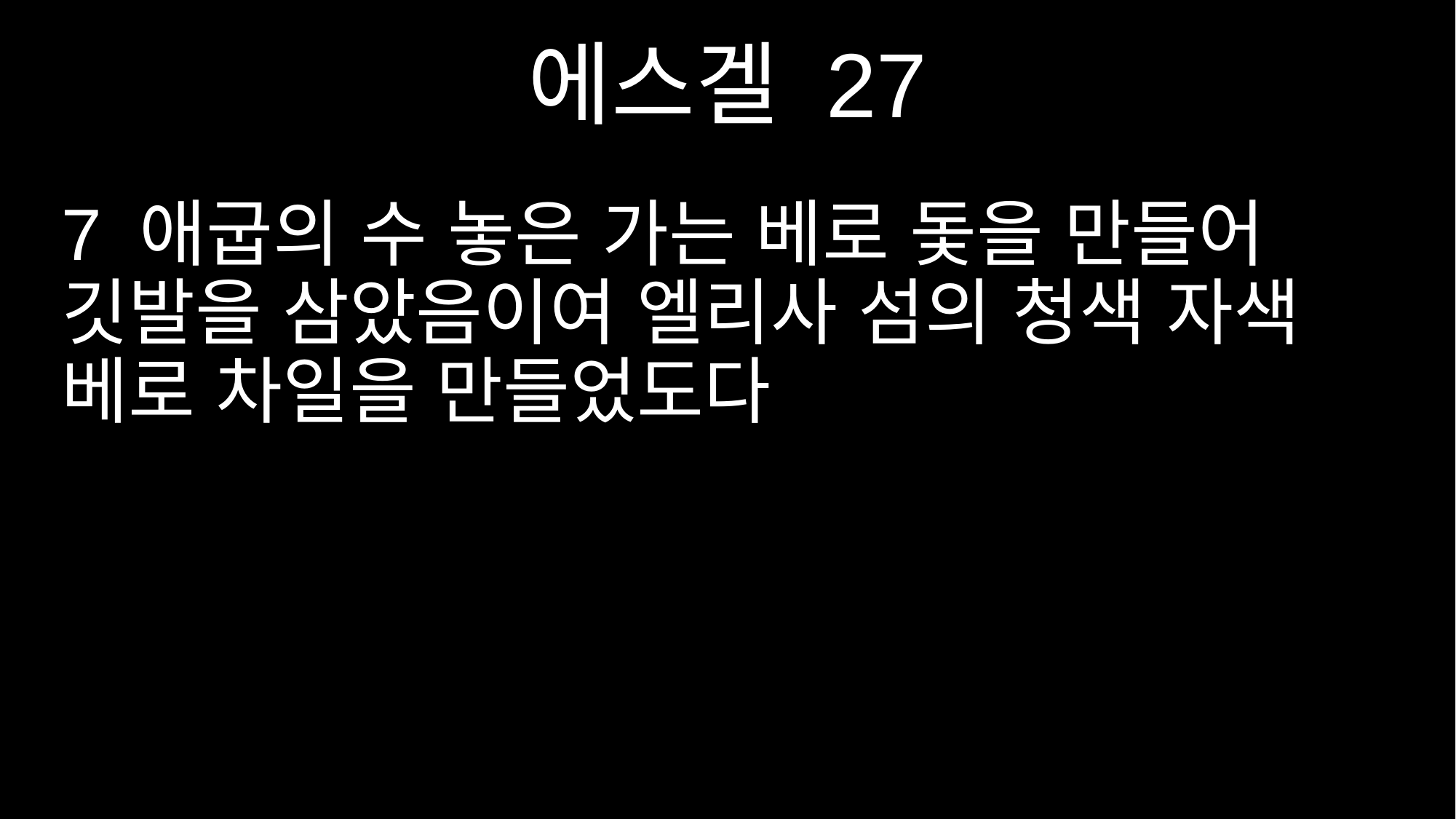

에스겔 27
7 애굽의 수 놓은 가는 베로 돛을 만들어 깃발을 삼았음이여 엘리사 섬의 청색 자색 베로 차일을 만들었도다